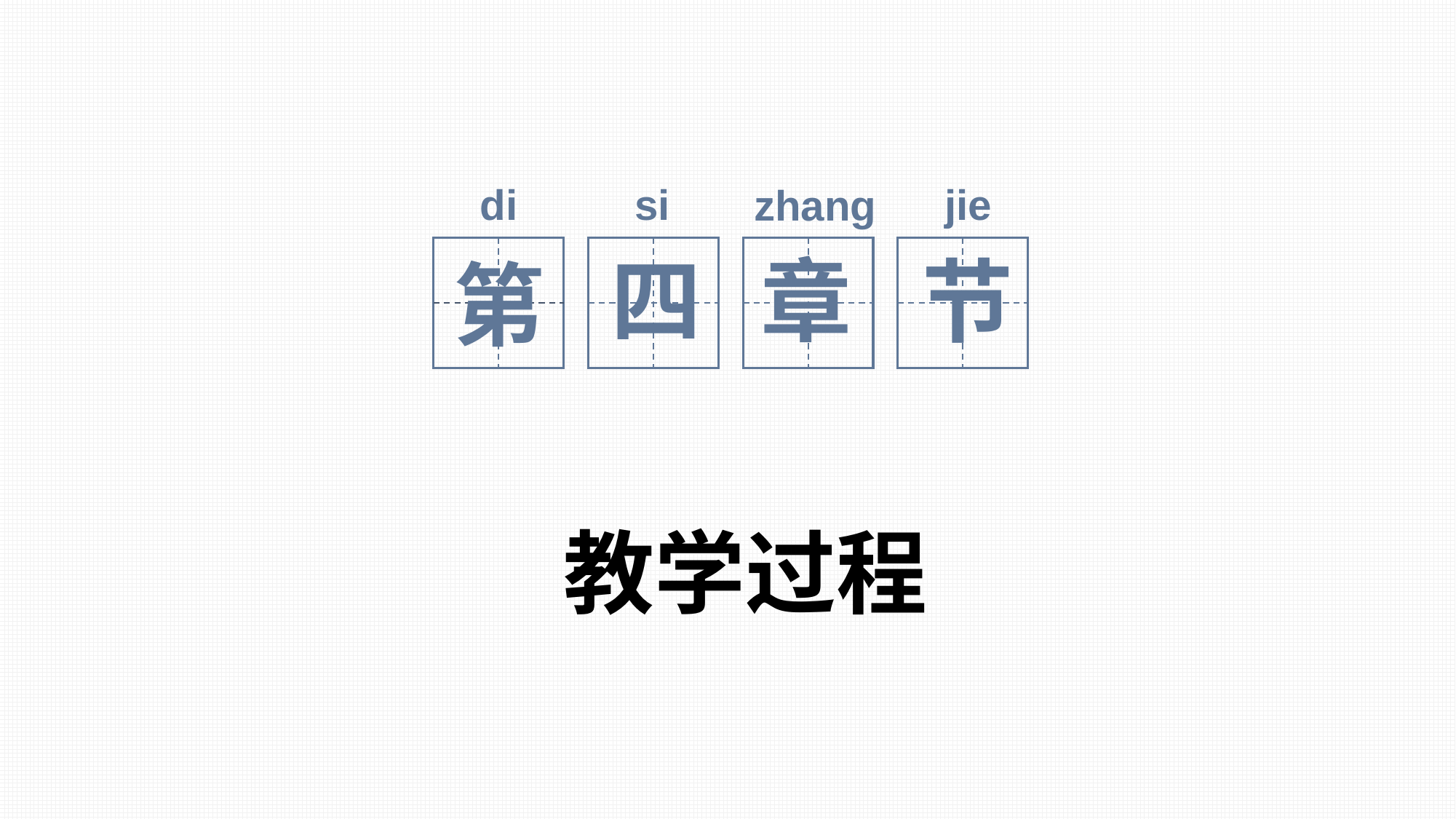

di
si
jie
zhang
章

第

四

节
教学过程